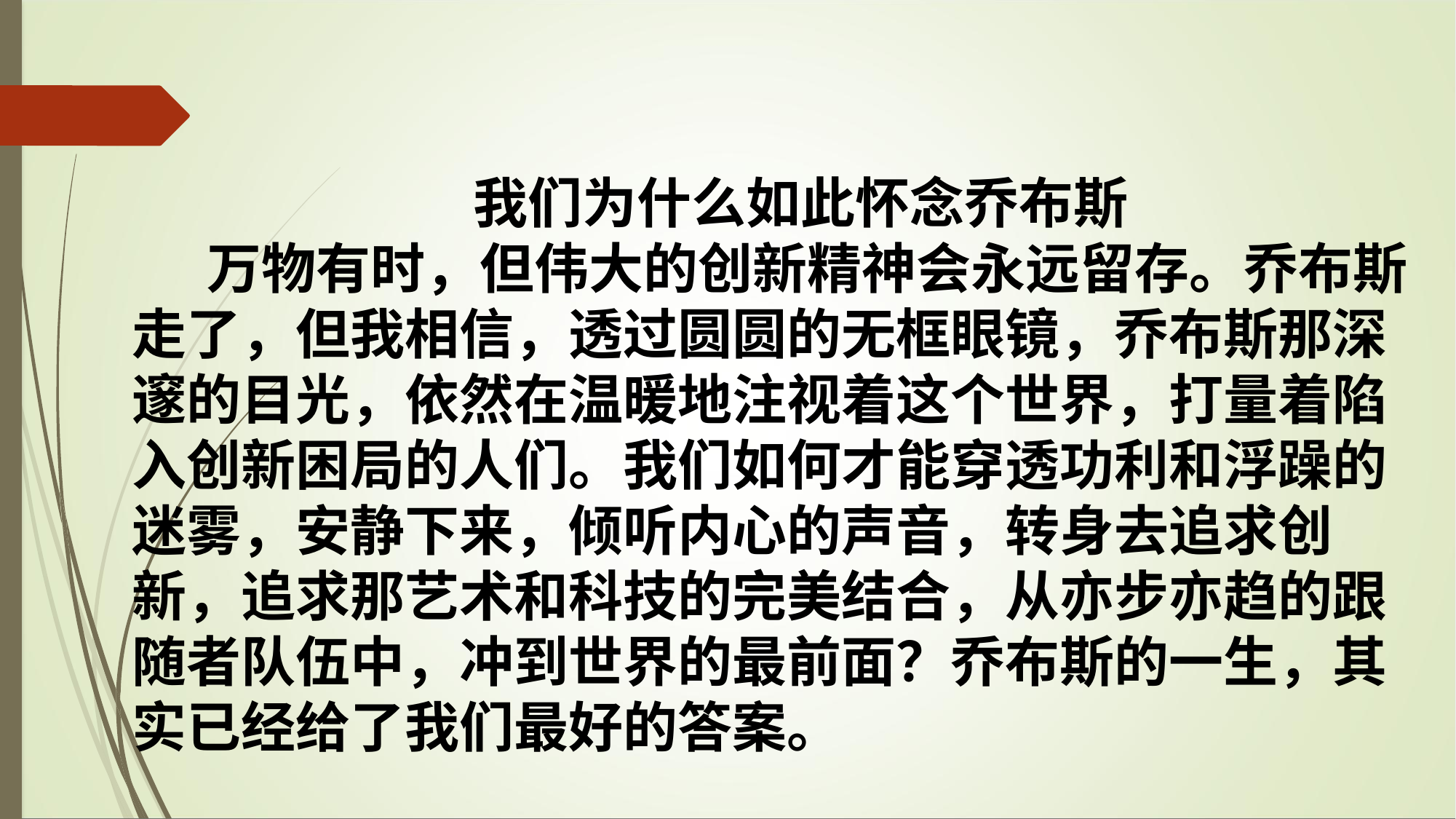

我们为什么如此怀念乔布斯
     万物有时，但伟大的创新精神会永远留存。乔布斯走了，但我相信，透过圆圆的无框眼镜，乔布斯那深邃的目光，依然在温暖地注视着这个世界，打量着陷入创新困局的人们。我们如何才能穿透功利和浮躁的迷雾，安静下来，倾听内心的声音，转身去追求创新，追求那艺术和科技的完美结合，从亦步亦趋的跟随者队伍中，冲到世界的最前面？乔布斯的一生，其实已经给了我们最好的答案。